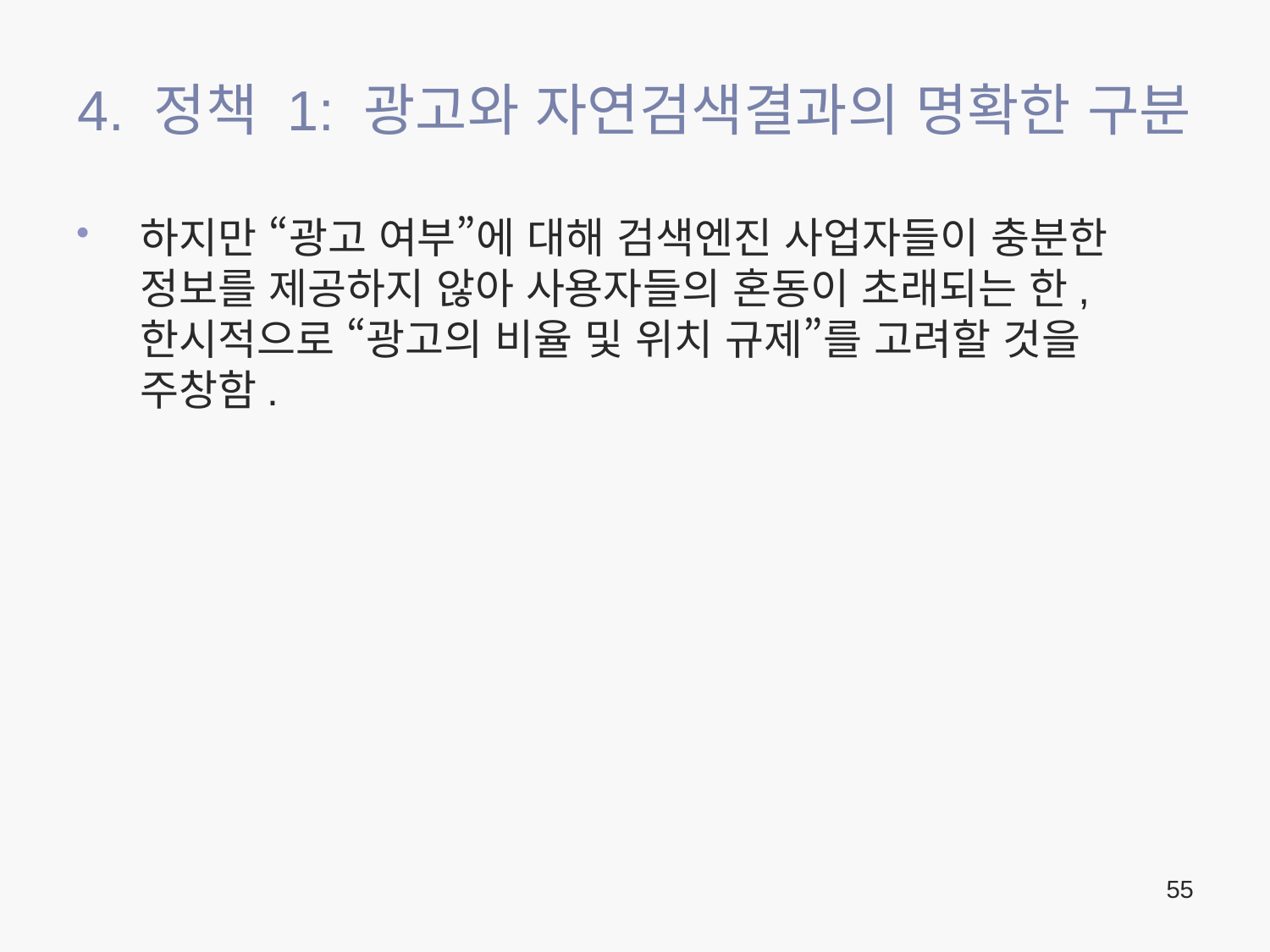

# 4. 정책 1: 광고와 자연검색결과의 명확한 구분
하지만 “광고 여부”에 대해 검색엔진 사업자들이 충분한 정보를 제공하지 않아 사용자들의 혼동이 초래되는 한, 한시적으로 “광고의 비율 및 위치 규제”를 고려할 것을 주창함.

55